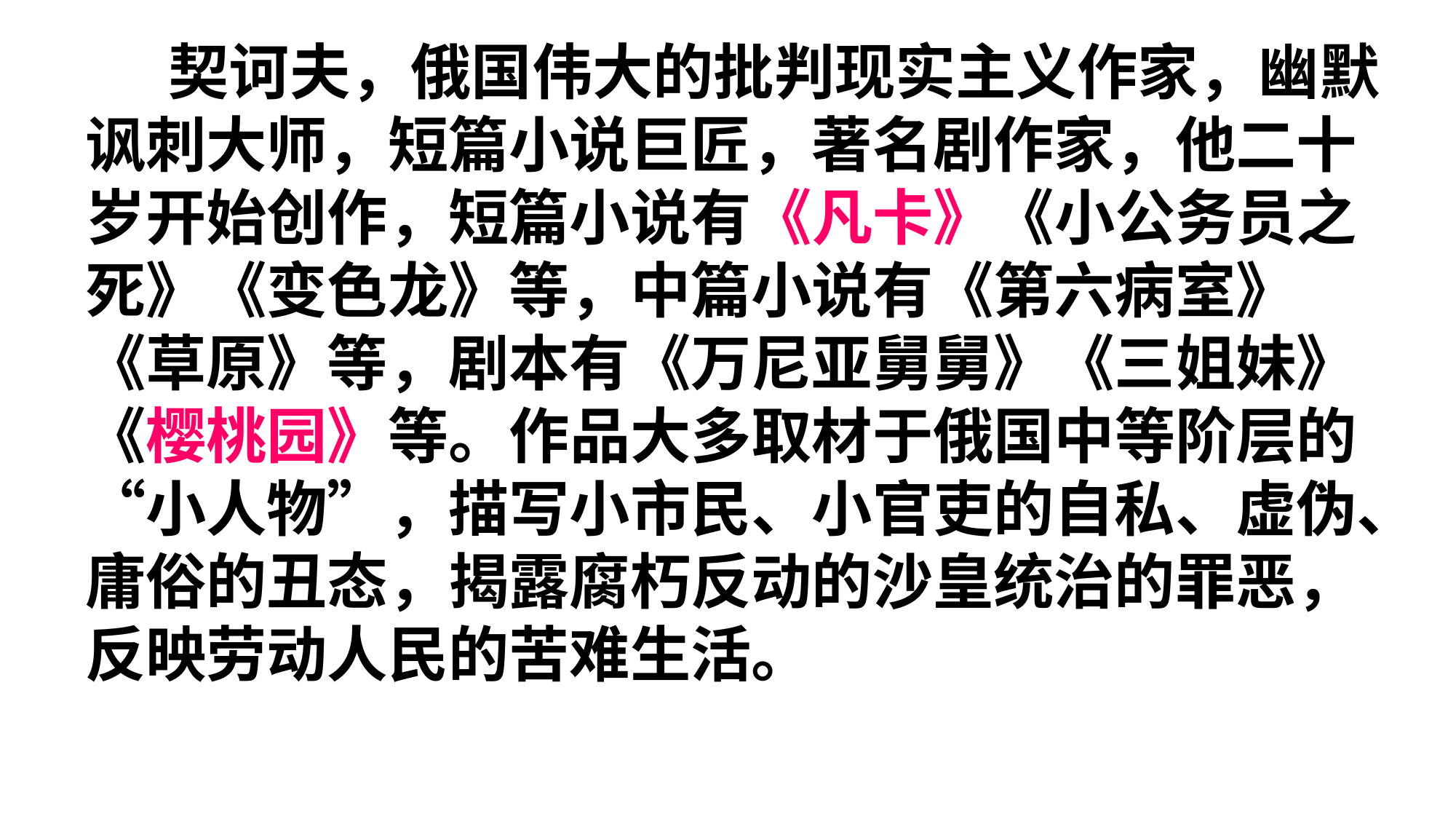

契诃夫，俄国伟大的批判现实主义作家，幽默讽刺大师，短篇小说巨匠，著名剧作家，他二十岁开始创作，短篇小说有《凡卡》《小公务员之死》《变色龙》等，中篇小说有《第六病室》《草原》等，剧本有《万尼亚舅舅》《三姐妹》《樱桃园》等。作品大多取材于俄国中等阶层的“小人物”，描写小市民、小官吏的自私、虚伪、庸俗的丑态，揭露腐朽反动的沙皇统治的罪恶，反映劳动人民的苦难生活。